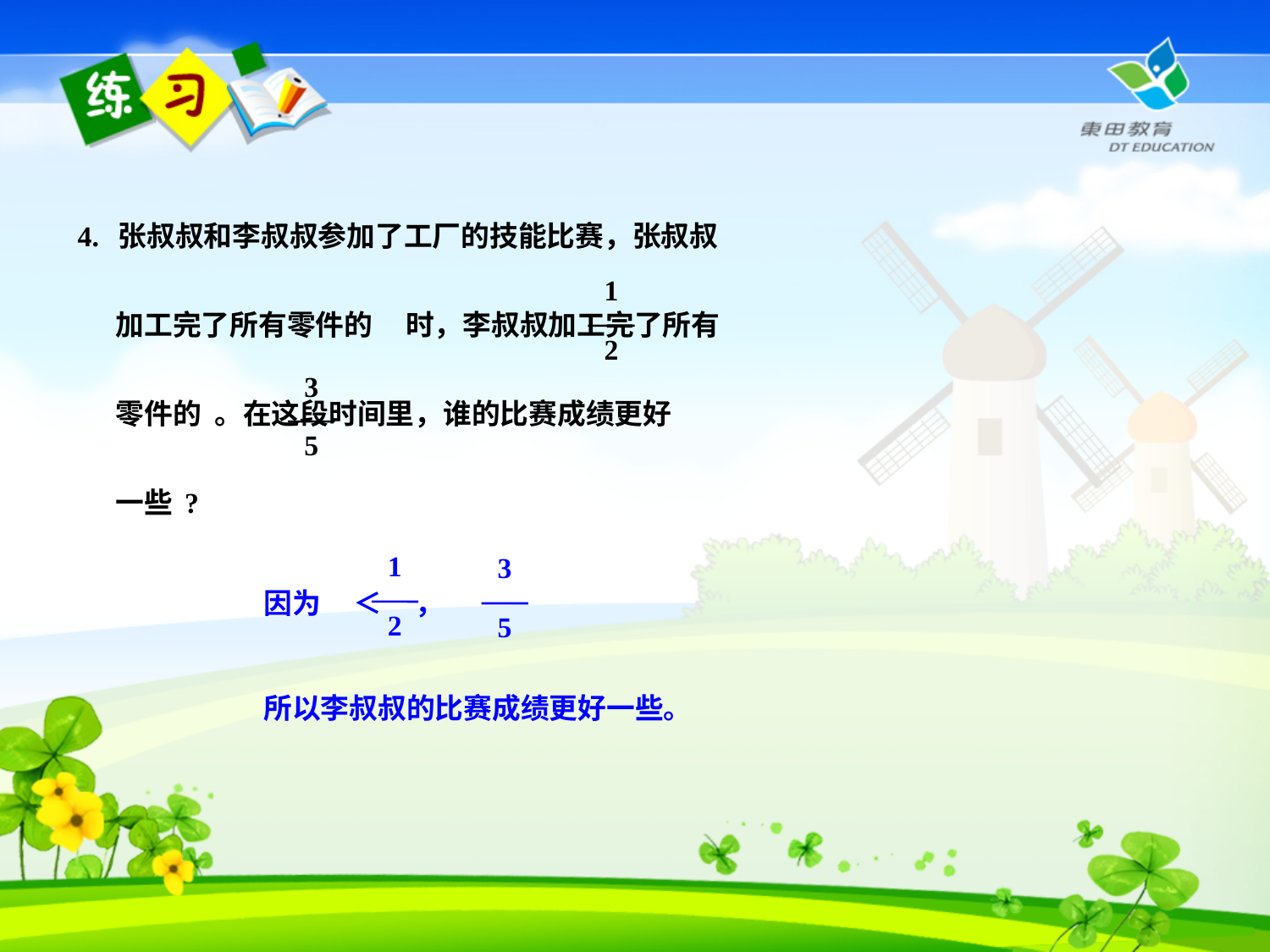

4. 张叔叔和李叔叔参加了工厂的技能比赛，张叔叔
    加工完了所有零件的     时，李叔叔加工完了所有
    零件的  。在这段时间里，谁的比赛成绩更好
    一些?
1
2

3
5

1
2

因为     ＜     ，
3
5

所以李叔叔的比赛成绩更好一些。